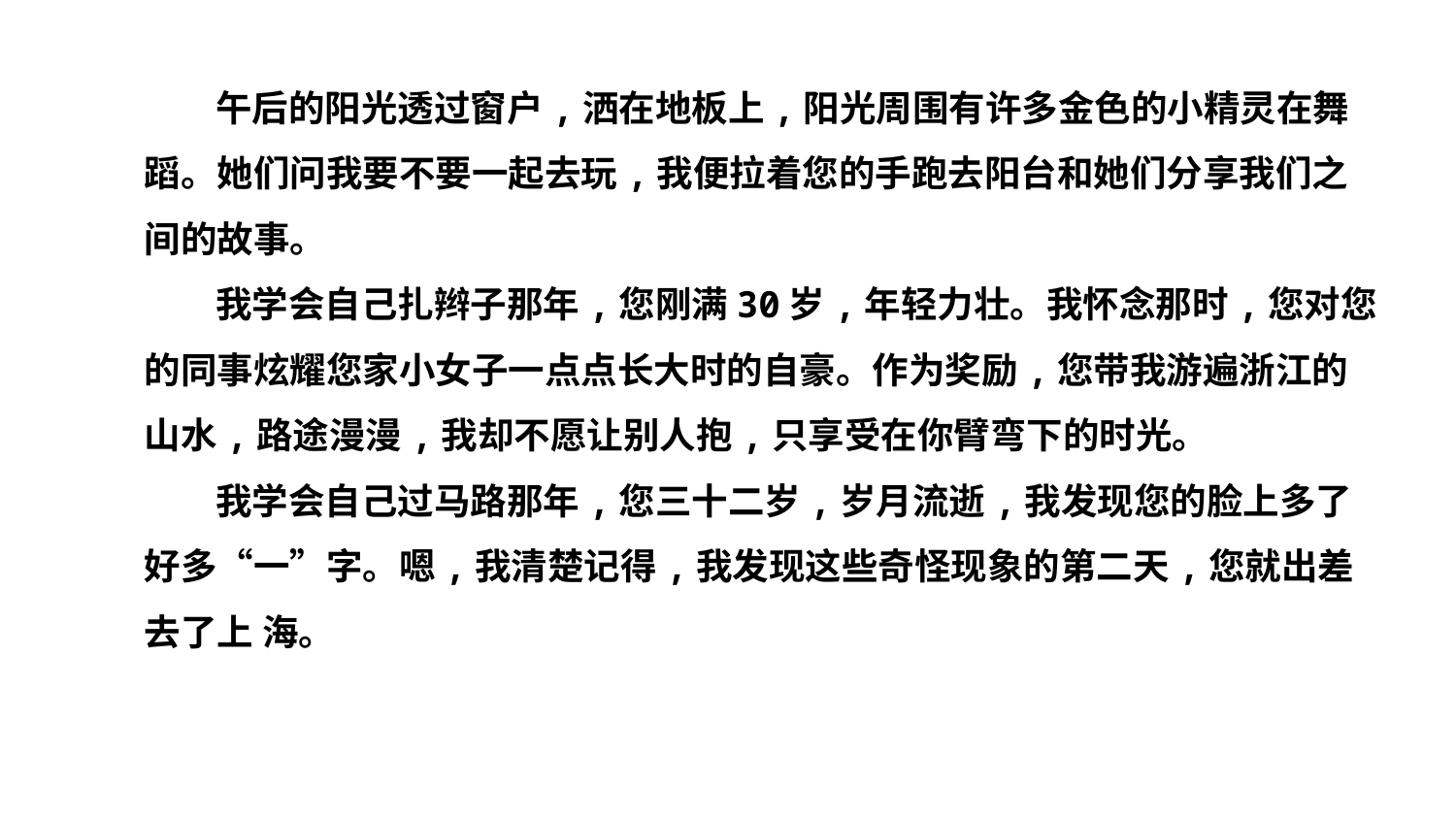

午后的阳光透过窗户,洒在地板上,阳光周围有许多金色的小精灵在舞蹈。她们问我要不要一起去玩,我便拉着您的手跑去阳台和她们分享我们之间的故事。
我学会自己扎辫子那年,您刚满30岁,年轻力壮。我怀念那时,您对您的同事炫耀您家小女子一点点长大时的自豪。作为奖励,您带我游遍浙江的山水,路途漫漫,我却不愿让别人抱,只享受在你臂弯下的时光。
我学会自己过马路那年,您三十二岁,岁月流逝,我发现您的脸上多了好多“一”字。嗯,我清楚记得,我发现这些奇怪现象的第二天,您就出差去了上 海。